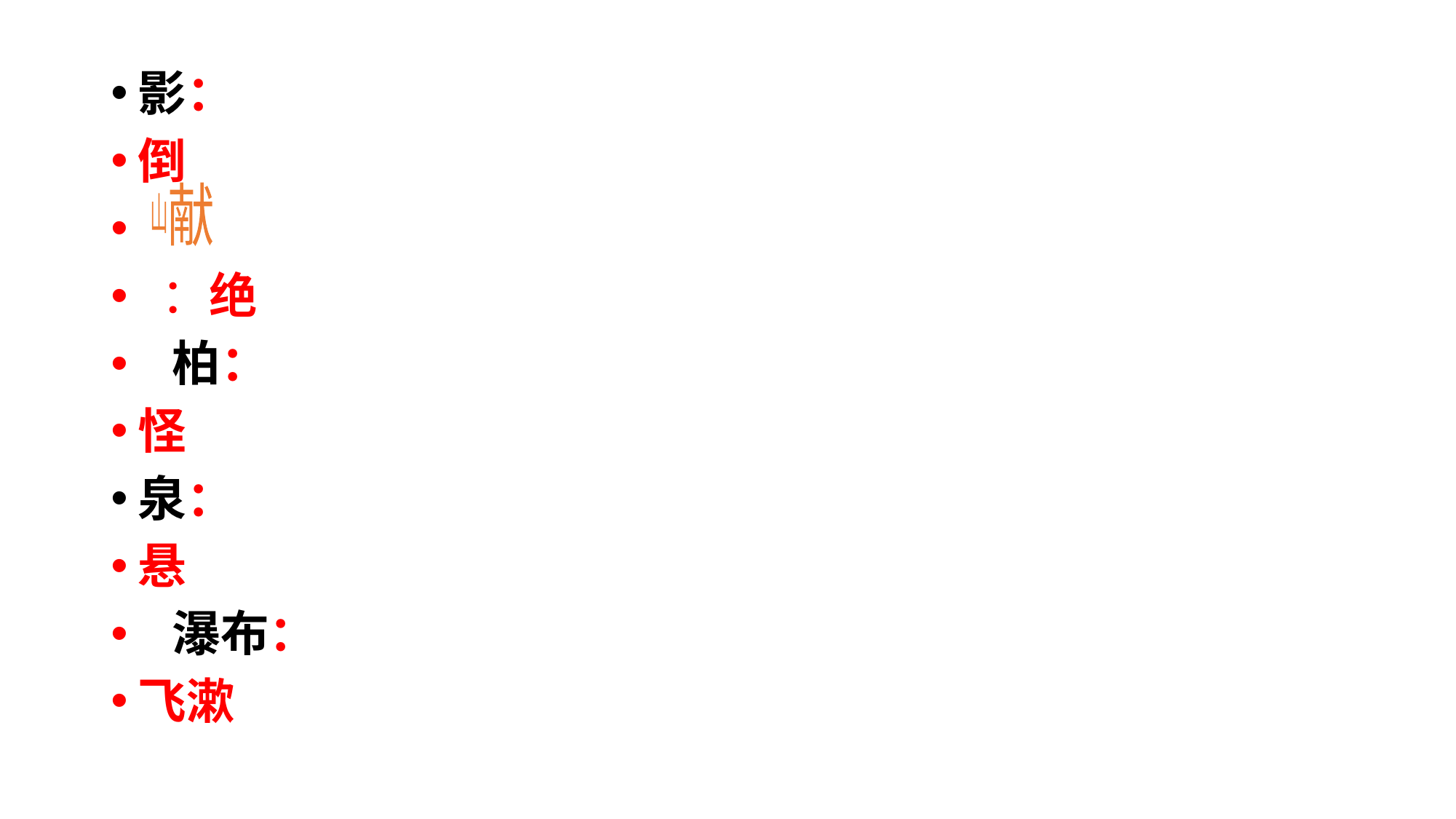

影：
倒

 ：绝
  柏：
怪
泉：
悬
  瀑布：
飞漱

献
山